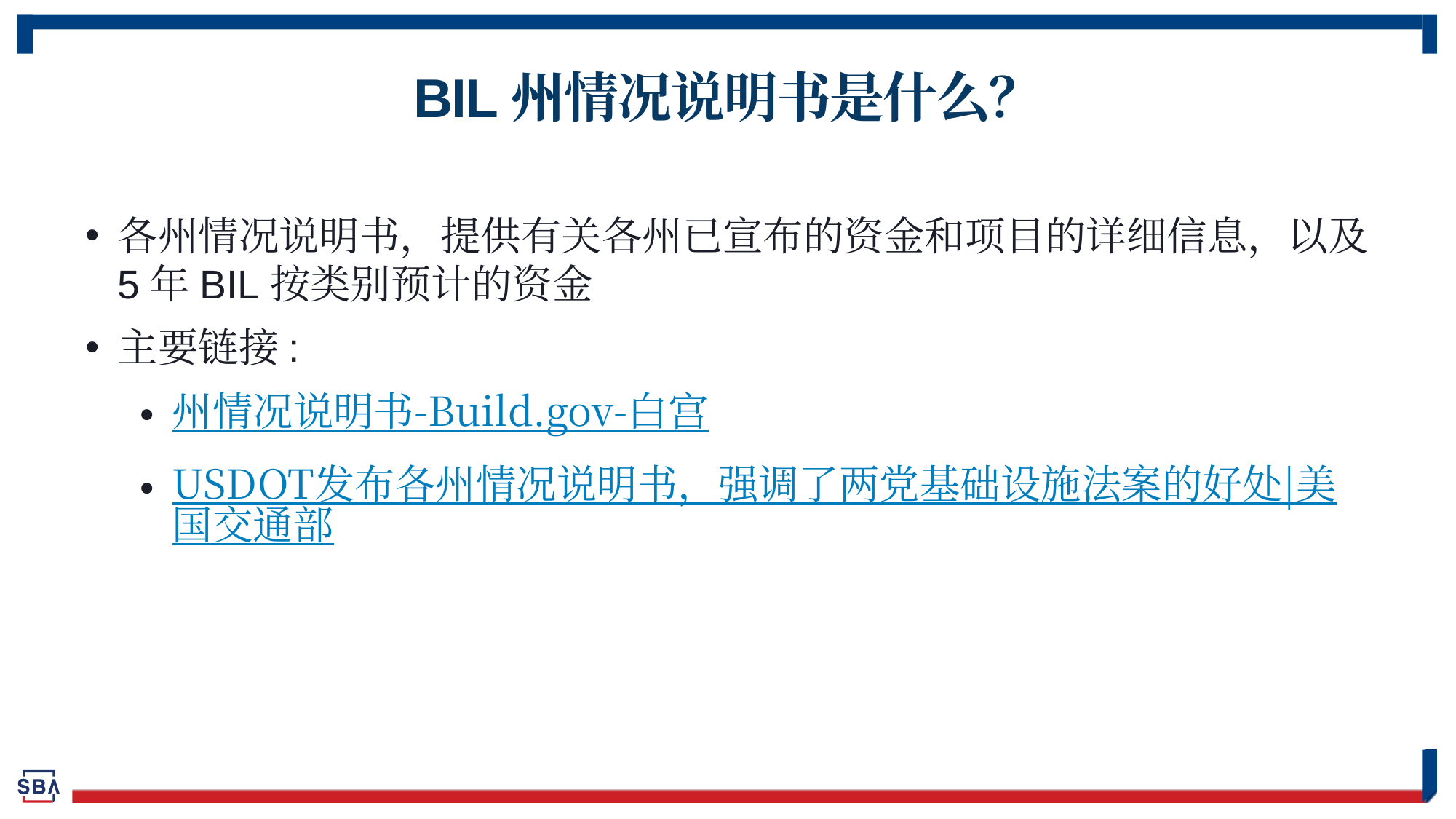

# BIL州情况说明书是什么？
各州情况说明书，提供有关各州已宣布的资金和项目的详细信息，以及5年BIL按类别预计的资金
主要链接:
州情况说明书-Build.gov-白宫
USDOT发布各州情况说明书，强调了两党基础设施法案的好处|美国交通部